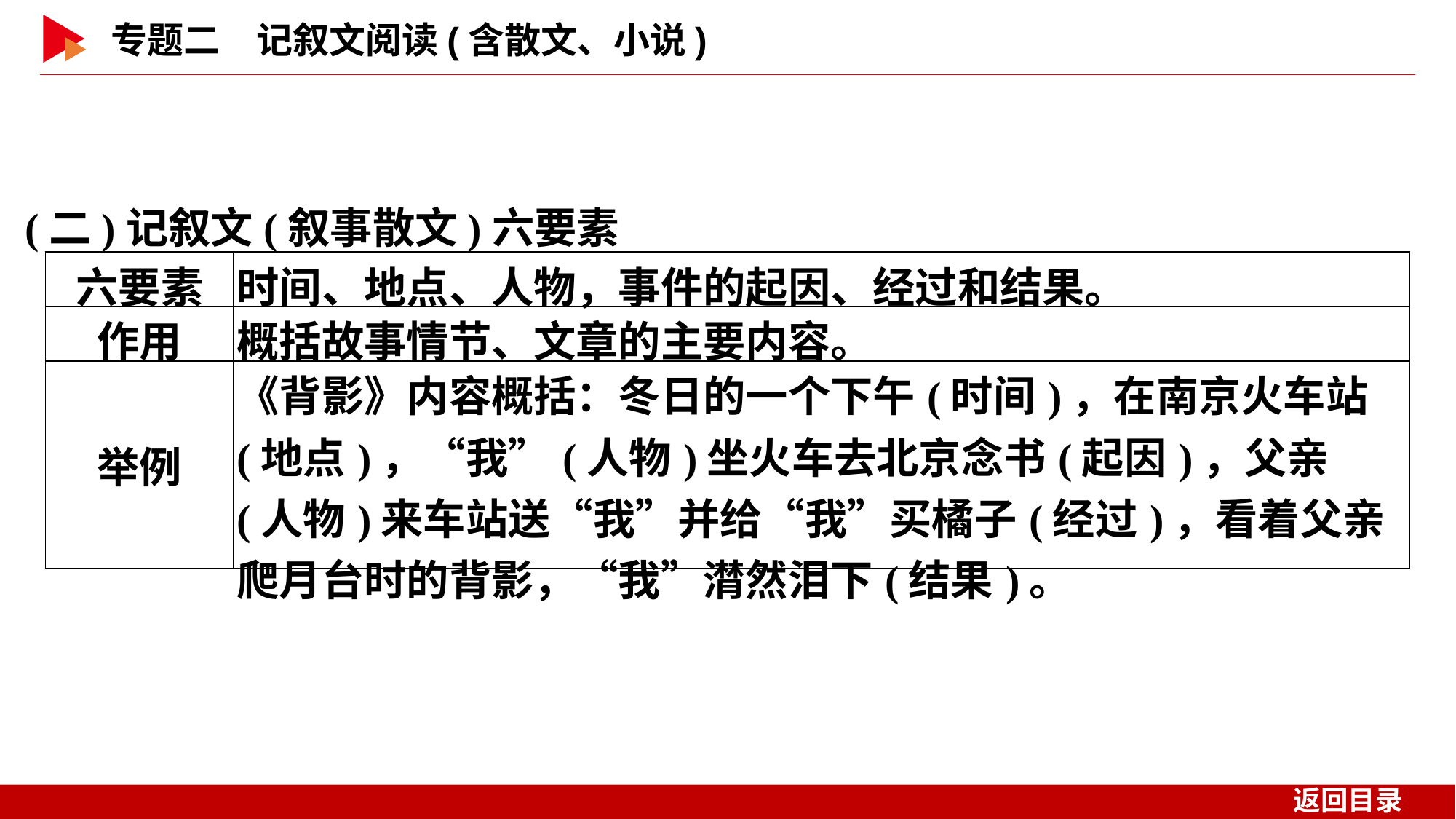

(二)记叙文(叙事散文)六要素
| 六要素 | 时间、地点、人物，事件的起因、经过和结果。 |
| --- | --- |
| 作用 | 概括故事情节、文章的主要内容。 |
| 举例 | 《背影》内容概括：冬日的一个下午(时间)，在南京火车站(地点)，“我”(人物)坐火车去北京念书(起因)，父亲(人物)来车站送“我”并给“我”买橘子(经过)，看着父亲爬月台时的背影，“我”潸然泪下(结果)。 |